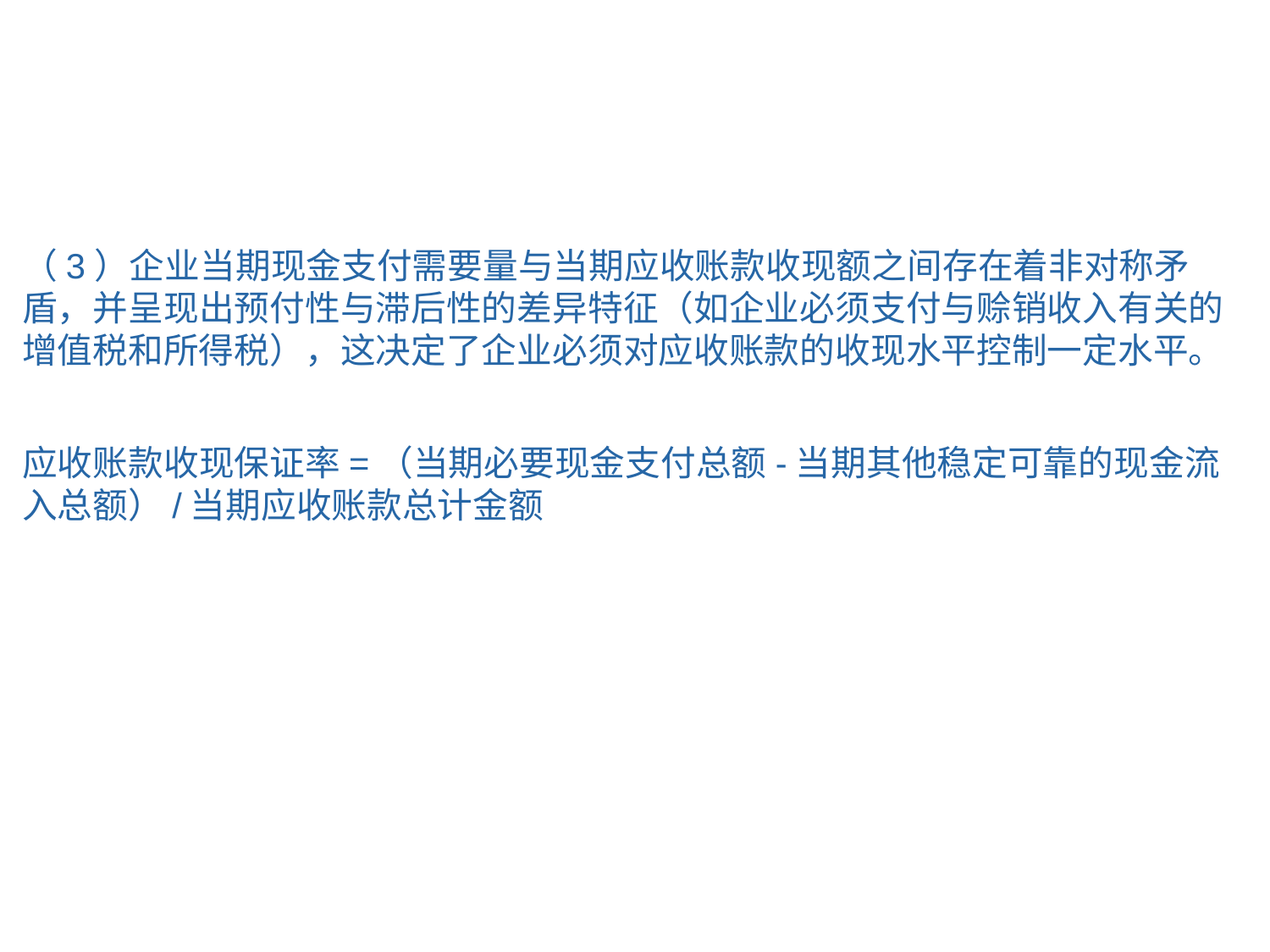

#
（3）企业当期现金支付需要量与当期应收账款收现额之间存在着非对称矛盾，并呈现出预付性与滞后性的差异特征（如企业必须支付与赊销收入有关的增值税和所得税），这决定了企业必须对应收账款的收现水平控制一定水平。

应收账款收现保证率=（当期必要现金支付总额-当期其他稳定可靠的现金流入总额）/当期应收账款总计金额